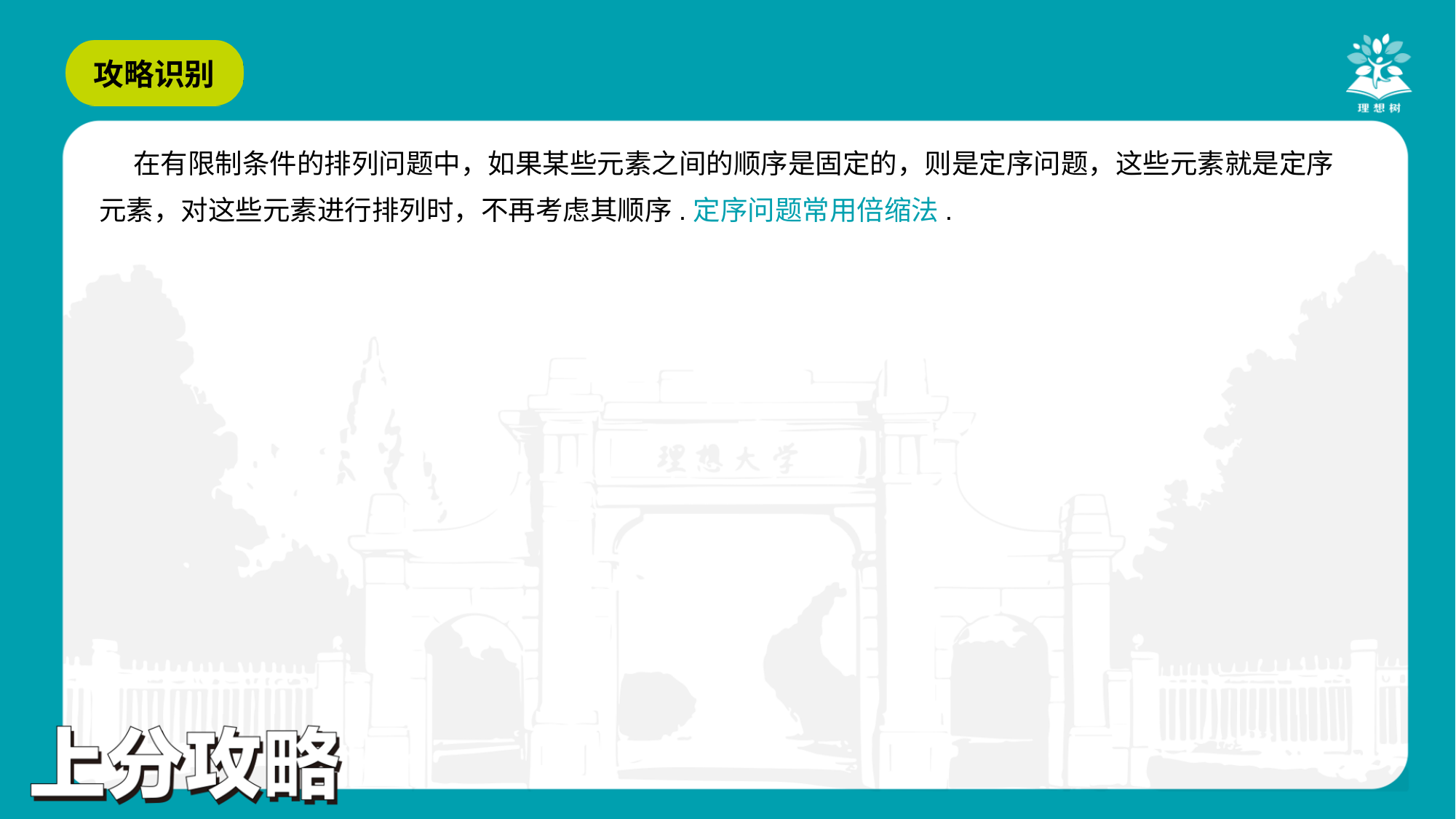

在有限制条件的排列问题中，如果某些元素之间的顺序是固定的，则是定序问题，这些元素就是定序
元素，对这些元素进行排列时，不再考虑其顺序.定序问题常用倍缩法.